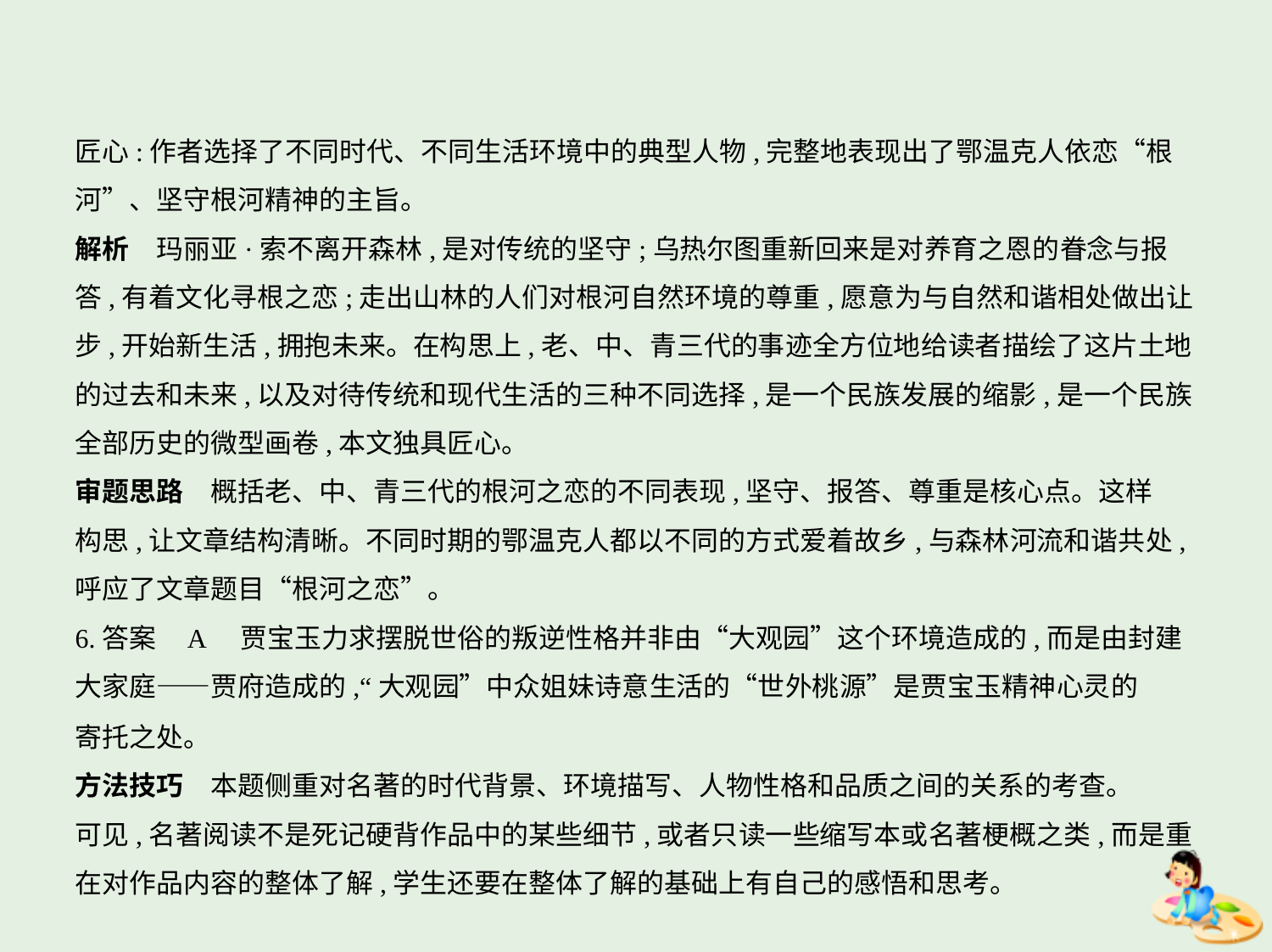

匠心:作者选择了不同时代、不同生活环境中的典型人物,完整地表现出了鄂温克人依恋“根
河”、坚守根河精神的主旨。
解析　玛丽亚·索不离开森林,是对传统的坚守;乌热尔图重新回来是对养育之恩的眷念与报
答,有着文化寻根之恋;走出山林的人们对根河自然环境的尊重,愿意为与自然和谐相处做出让
步,开始新生活,拥抱未来。在构思上,老、中、青三代的事迹全方位地给读者描绘了这片土地
的过去和未来,以及对待传统和现代生活的三种不同选择,是一个民族发展的缩影,是一个民族
全部历史的微型画卷,本文独具匠心。
审题思路　概括老、中、青三代的根河之恋的不同表现,坚守、报答、尊重是核心点。这样
构思,让文章结构清晰。不同时期的鄂温克人都以不同的方式爱着故乡,与森林河流和谐共处,
呼应了文章题目“根河之恋”。
6.答案    A　贾宝玉力求摆脱世俗的叛逆性格并非由“大观园”这个环境造成的,而是由封建
大家庭——贾府造成的,“大观园”中众姐妹诗意生活的“世外桃源”是贾宝玉精神心灵的
寄托之处。
方法技巧　本题侧重对名著的时代背景、环境描写、人物性格和品质之间的关系的考查。
可见,名著阅读不是死记硬背作品中的某些细节,或者只读一些缩写本或名著梗概之类,而是重
在对作品内容的整体了解,学生还要在整体了解的基础上有自己的感悟和思考。